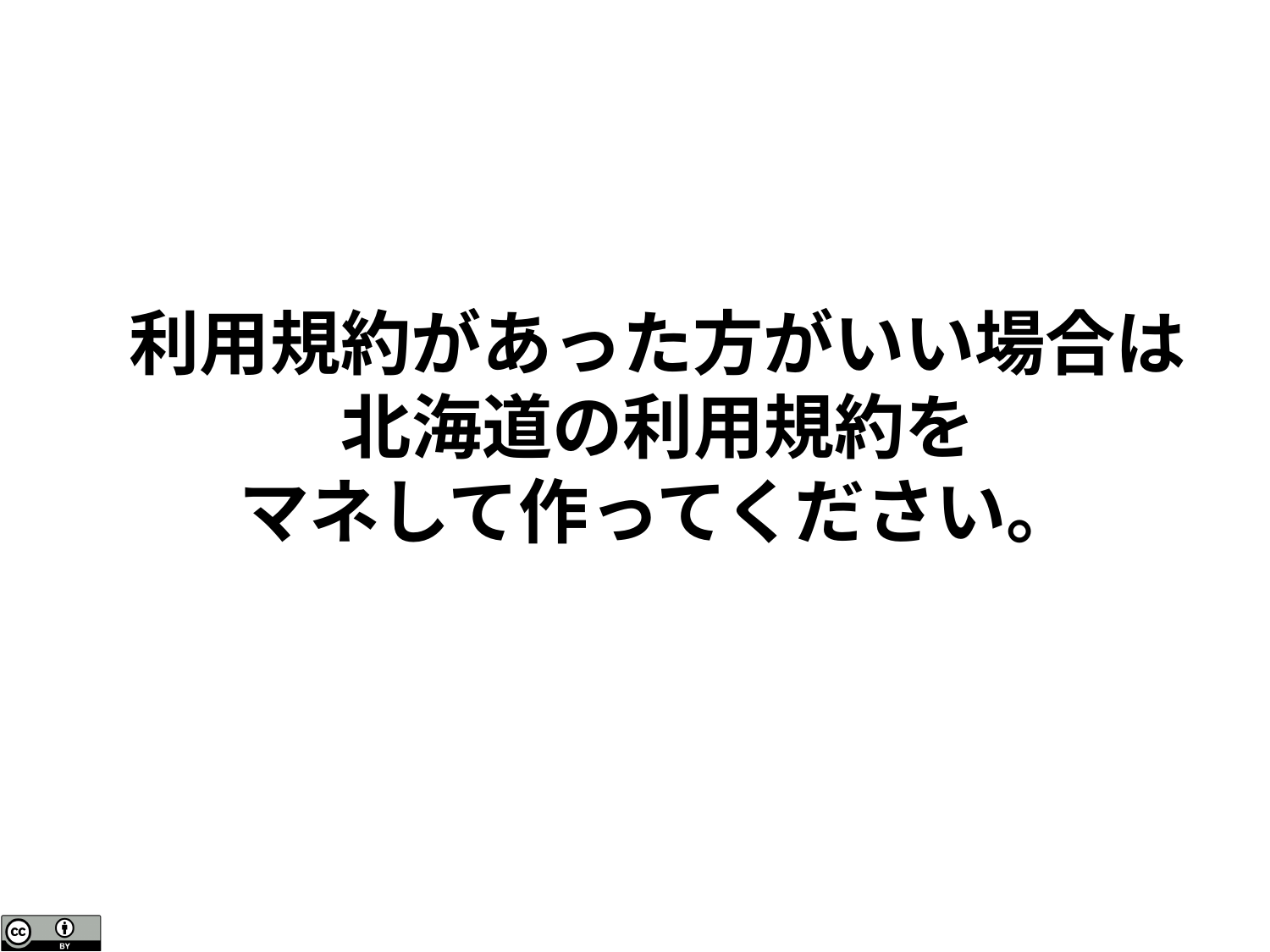

利用規約があった方がいい場合は
北海道の利用規約を
マネして作ってください。